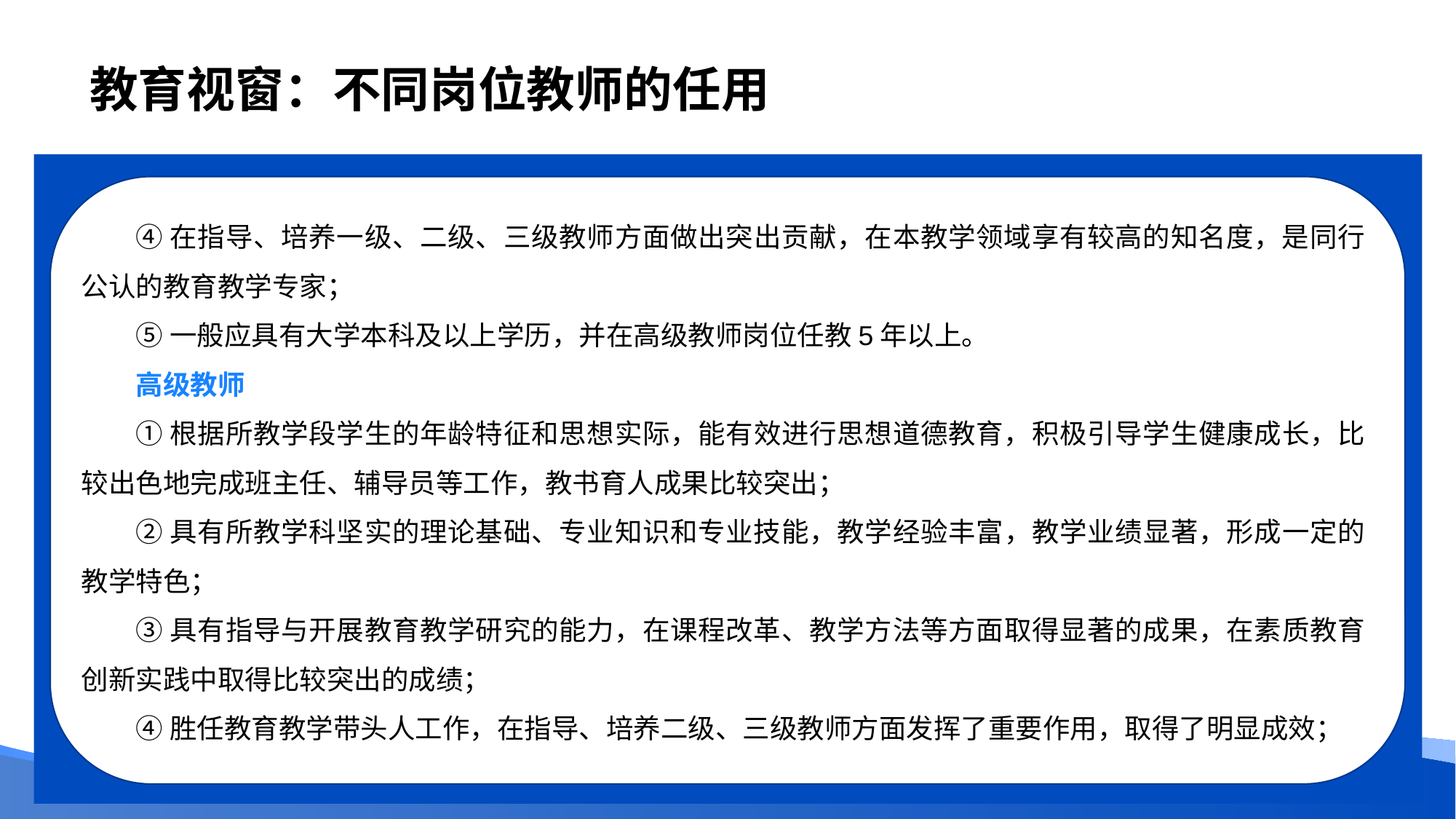

# 教育视窗：不同岗位教师的任用

④在指导、培养一级、二级、三级教师方面做出突出贡献，在本教学领域享有较高的知名度，是同行公认的教育教学专家；
⑤一般应具有大学本科及以上学历，并在高级教师岗位任教5年以上。
高级教师
①根据所教学段学生的年龄特征和思想实际，能有效进行思想道德教育，积极引导学生健康成长，比较出色地完成班主任、辅导员等工作，教书育人成果比较突出；
②具有所教学科坚实的理论基础、专业知识和专业技能，教学经验丰富，教学业绩显著，形成一定的教学特色；
③具有指导与开展教育教学研究的能力，在课程改革、教学方法等方面取得显著的成果，在素质教育创新实践中取得比较突出的成绩；
④胜任教育教学带头人工作，在指导、培养二级、三级教师方面发挥了重要作用，取得了明显成效；